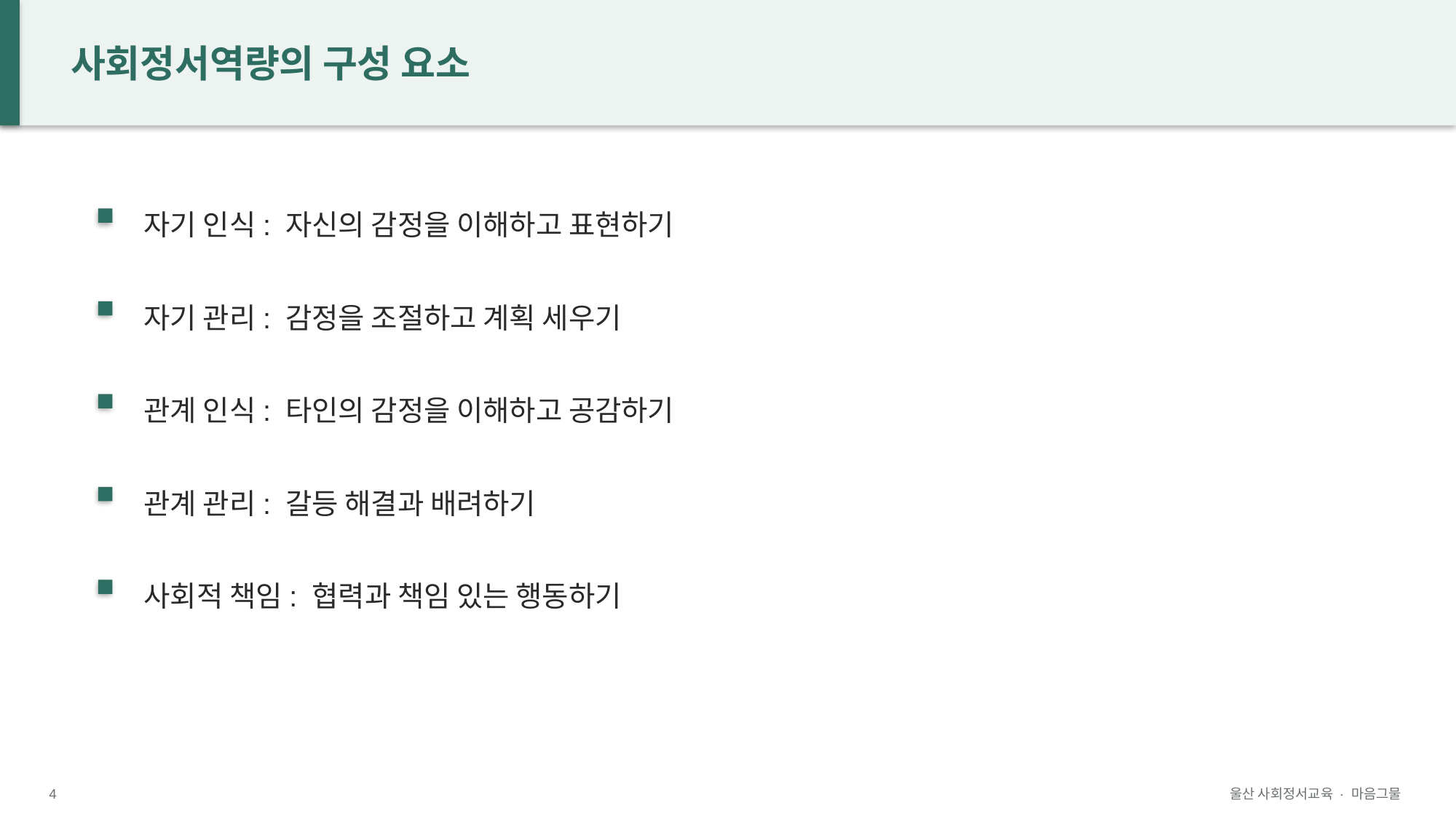

사회정서역량의 구성 요소
자기 인식: 자신의 감정을 이해하고 표현하기

자기 관리: 감정을 조절하고 계획 세우기

관계 인식: 타인의 감정을 이해하고 공감하기

관계 관리: 갈등 해결과 배려하기

사회적 책임: 협력과 책임 있는 행동하기

4
울산 사회정서교육 · 마음그물